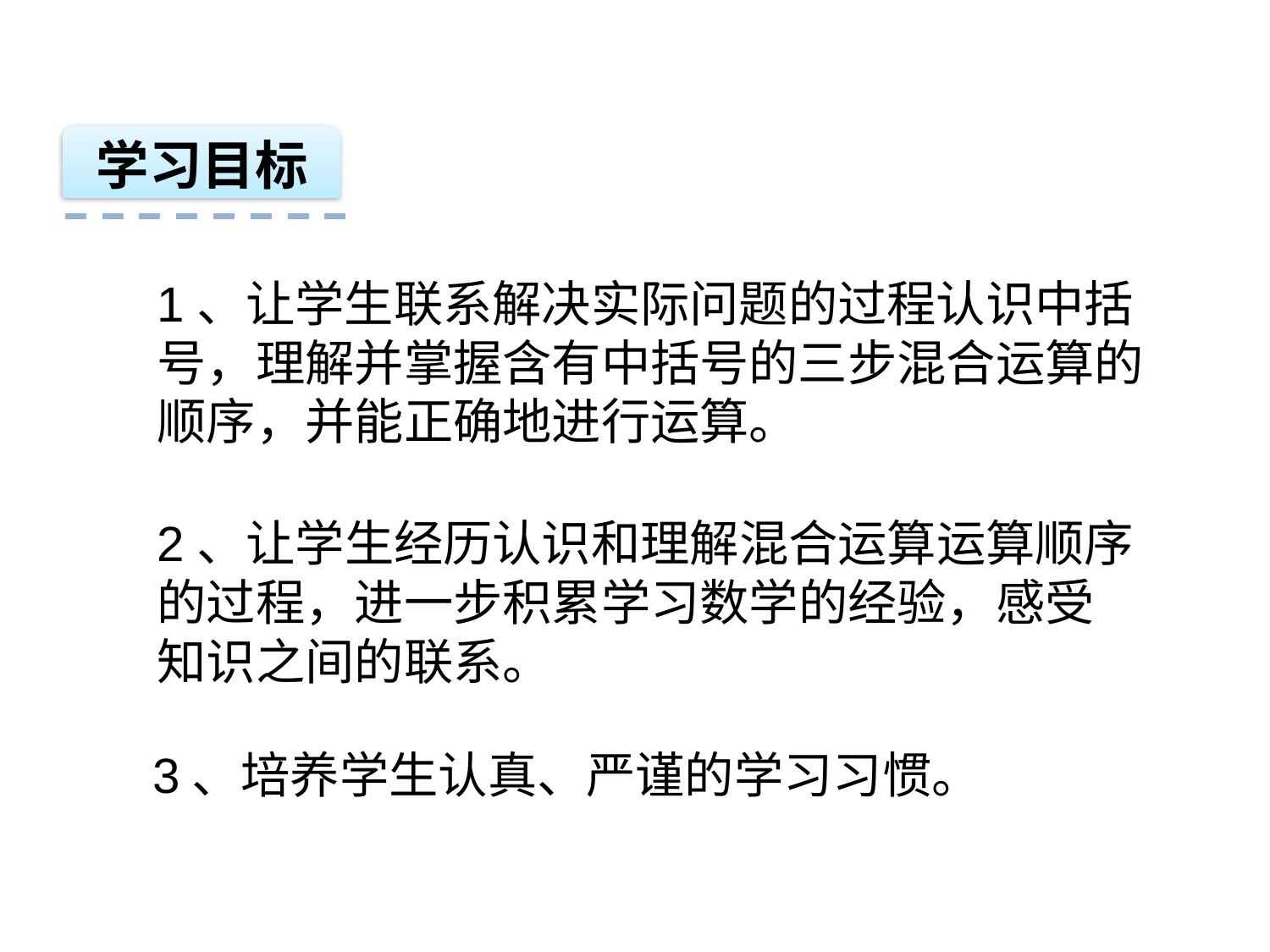

学习目标
1、让学生联系解决实际问题的过程认识中括号，理解并掌握含有中括号的三步混合运算的顺序，并能正确地进行运算。
2、让学生经历认识和理解混合运算运算顺序的过程，进一步积累学习数学的经验，感受知识之间的联系。
3、培养学生认真、严谨的学习习惯。